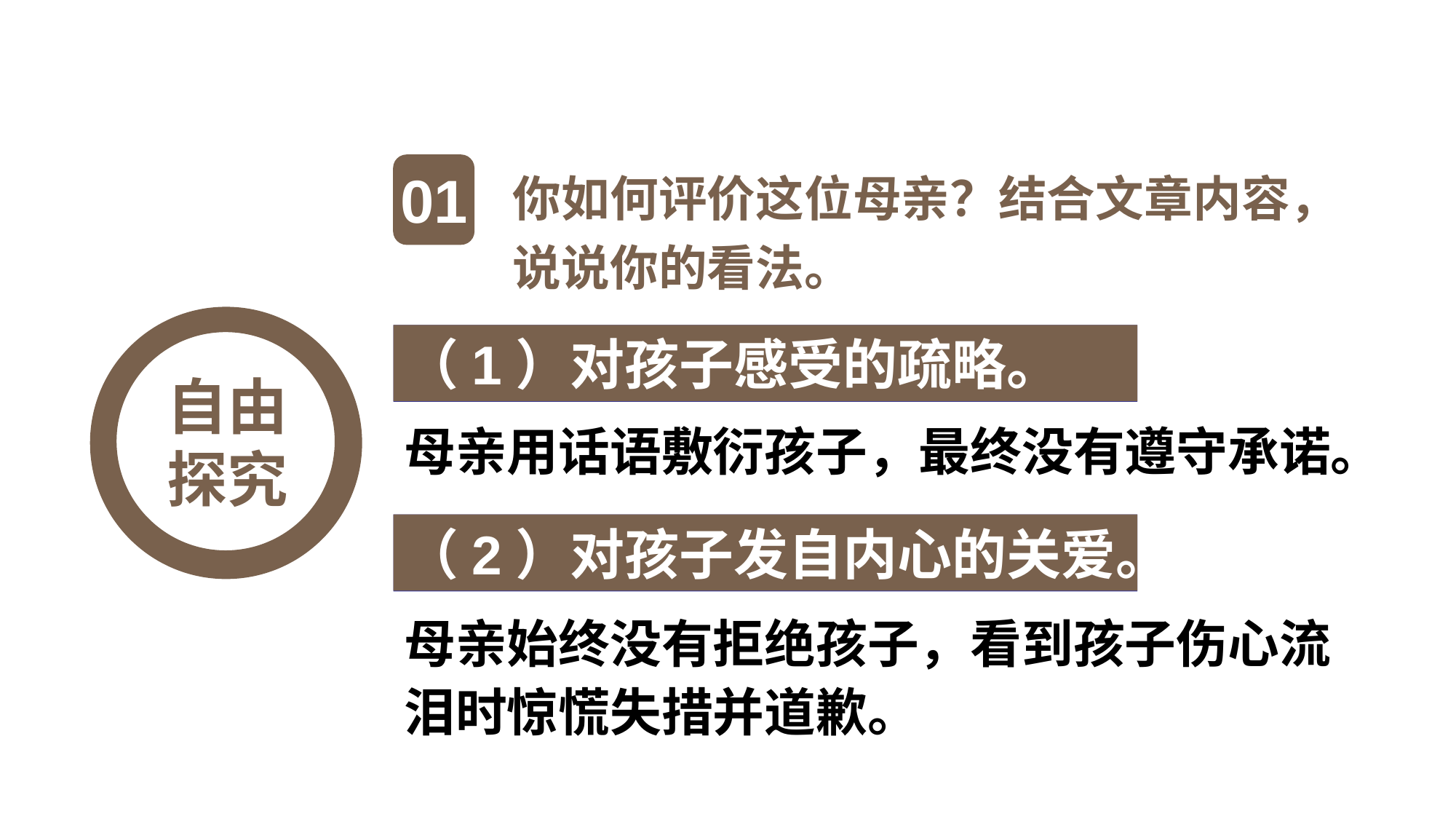

你如何评价这位母亲？结合文章内容，说说你的看法。

01

（1）对孩子感受的疏略。
自由探究
母亲用话语敷衍孩子，最终没有遵守承诺。

（2）对孩子发自内心的关爱。
母亲始终没有拒绝孩子，看到孩子伤心流泪时惊慌失措并道歉。